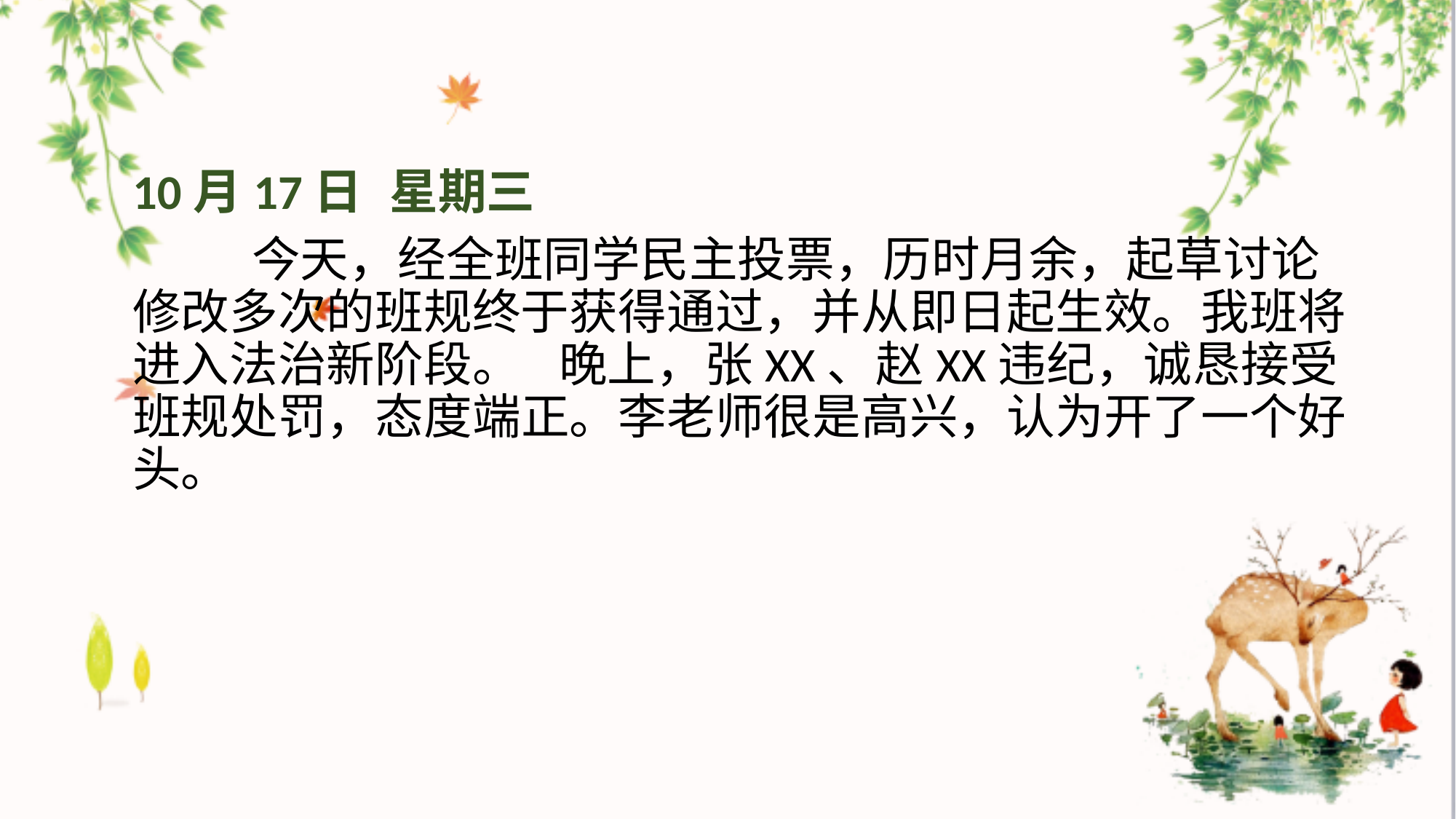

10月17日  星期三
        今天，经全班同学民主投票，历时月余，起草讨论修改多次的班规终于获得通过，并从即日起生效。我班将进入法治新阶段。  晚上，张XX、赵XX违纪，诚恳接受班规处罚，态度端正。李老师很是高兴，认为开了一个好头。